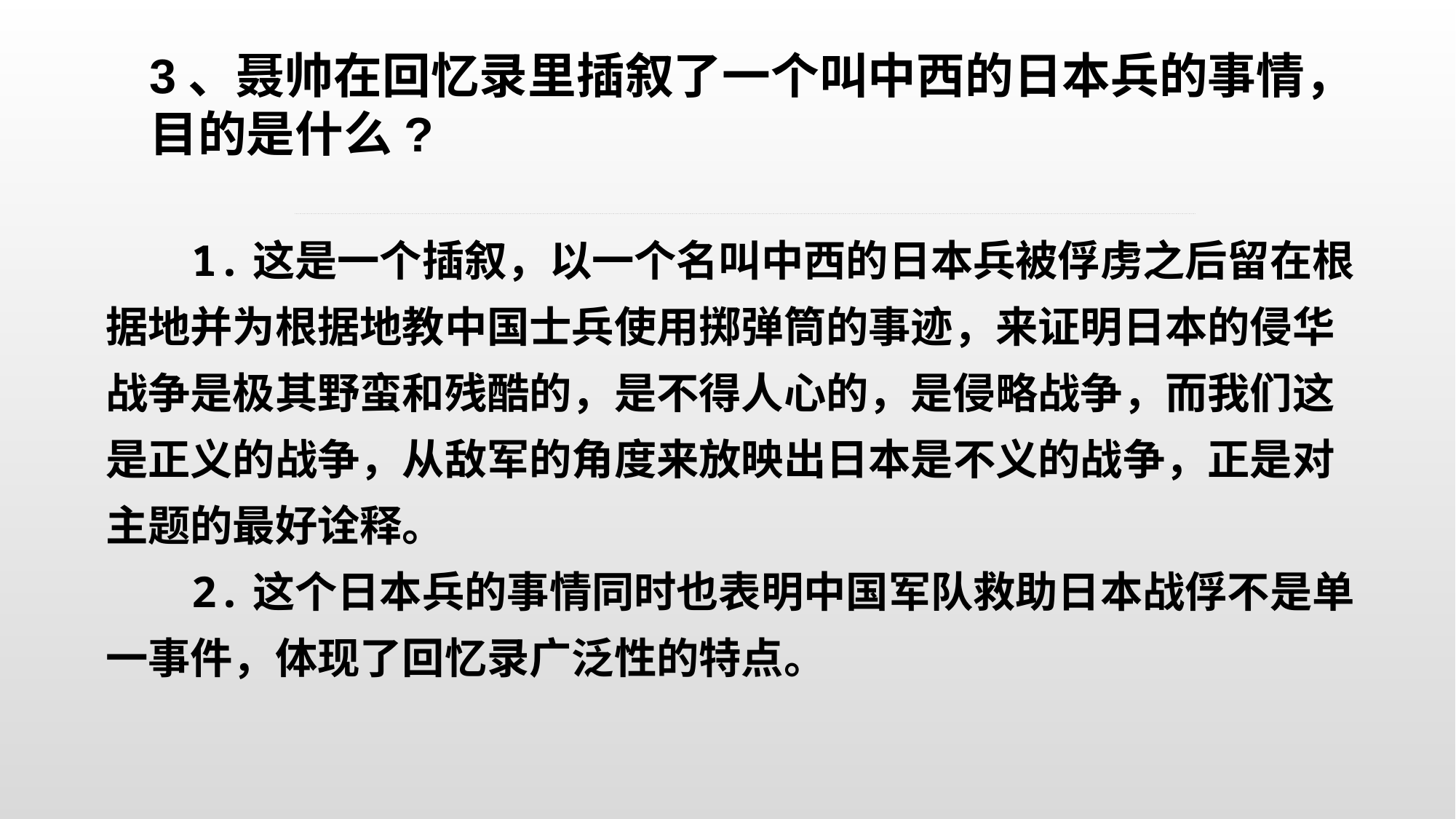

3、聂帅在回忆录里插叙了一个叫中西的日本兵的事情，目的是什么?
1.这是一个插叙，以一个名叫中西的日本兵被俘虏之后留在根据地并为根据地教中国士兵使用掷弹筒的事迹，来证明日本的侵华战争是极其野蛮和残酷的，是不得人心的，是侵略战争，而我们这是正义的战争，从敌军的角度来放映出日本是不义的战争，正是对主题的最好诠释。
2.这个日本兵的事情同时也表明中国军队救助日本战俘不是单一事件，体现了回忆录广泛性的特点。